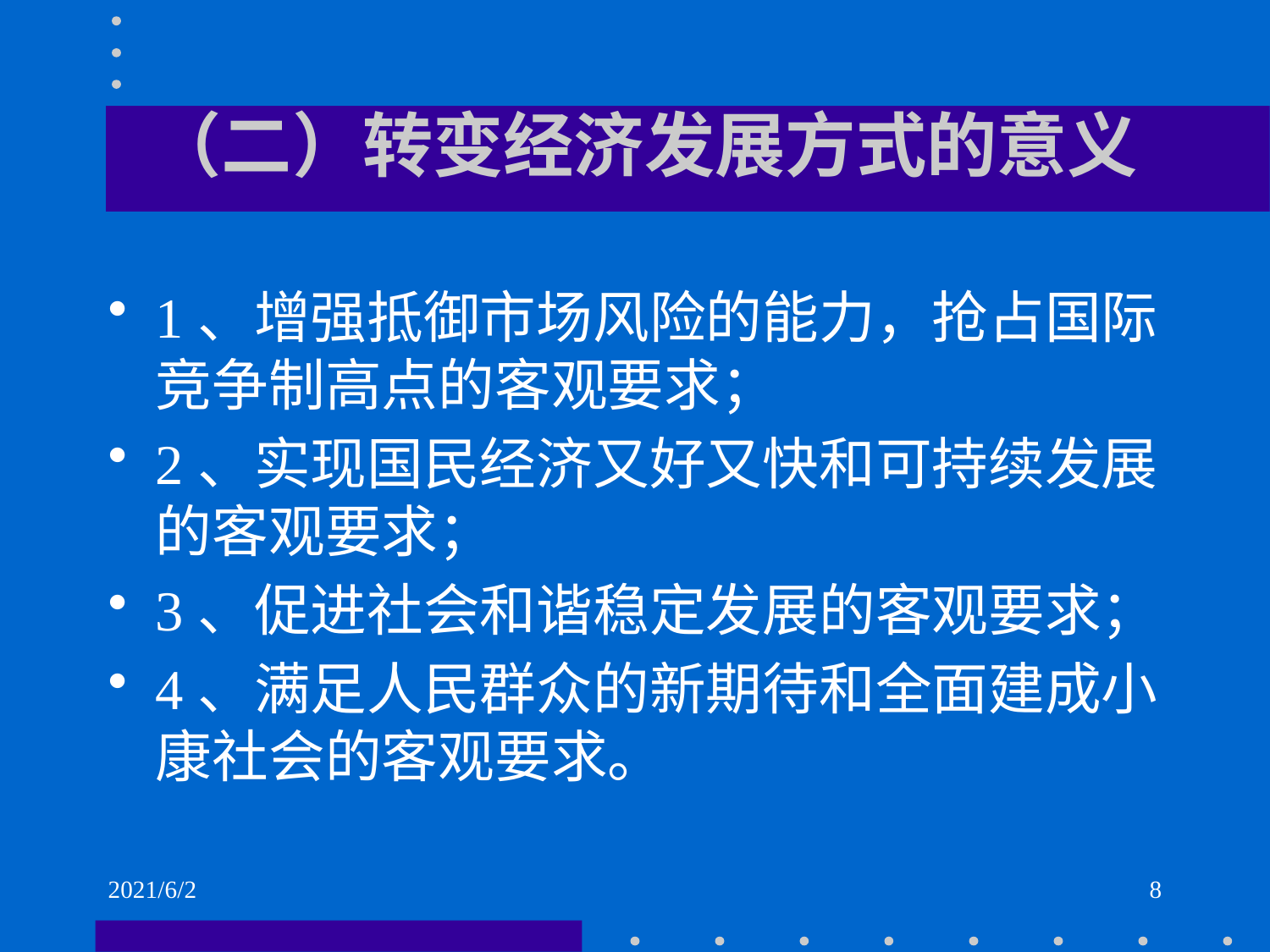

# （二）转变经济发展方式的意义
1、增强抵御市场风险的能力，抢占国际竞争制高点的客观要求；
2、实现国民经济又好又快和可持续发展的客观要求；
3、促进社会和谐稳定发展的客观要求；
4、满足人民群众的新期待和全面建成小康社会的客观要求。
2021/6/2
8